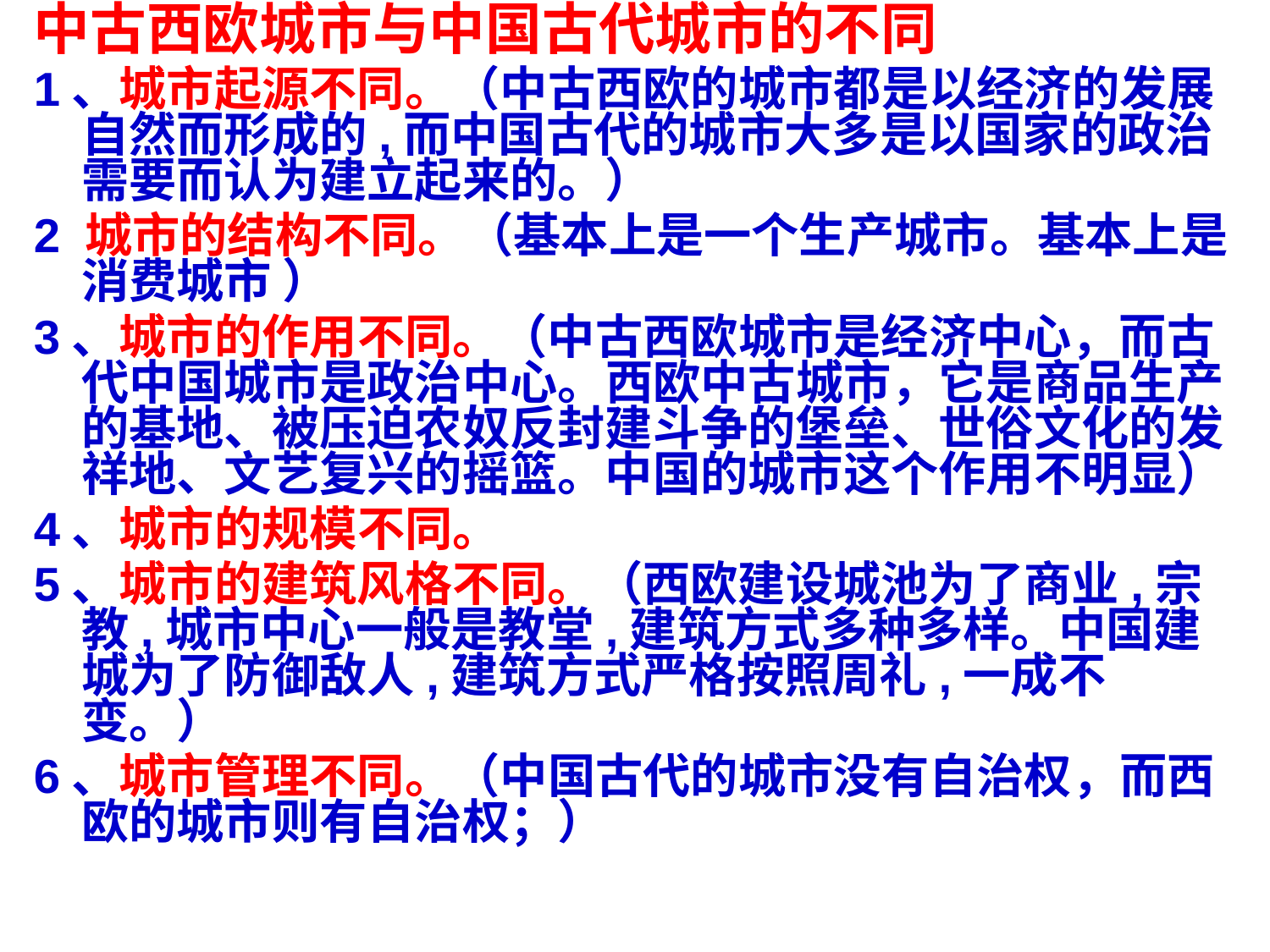

中古西欧城市与中国古代城市的不同
1、城市起源不同。（中古西欧的城市都是以经济的发展自然而形成的,而中国古代的城市大多是以国家的政治需要而认为建立起来的。）
2 城市的结构不同。（基本上是一个生产城市。基本上是消费城市 ）
3、城市的作用不同。（中古西欧城市是经济中心，而古代中国城市是政治中心。西欧中古城市，它是商品生产的基地、被压迫农奴反封建斗争的堡垒、世俗文化的发祥地、文艺复兴的摇篮。中国的城市这个作用不明显）
4、城市的规模不同。
5、城市的建筑风格不同。（西欧建设城池为了商业,宗教,城市中心一般是教堂,建筑方式多种多样。中国建城为了防御敌人,建筑方式严格按照周礼,一成不变。）
6、城市管理不同。（中国古代的城市没有自治权，而西欧的城市则有自治权；）